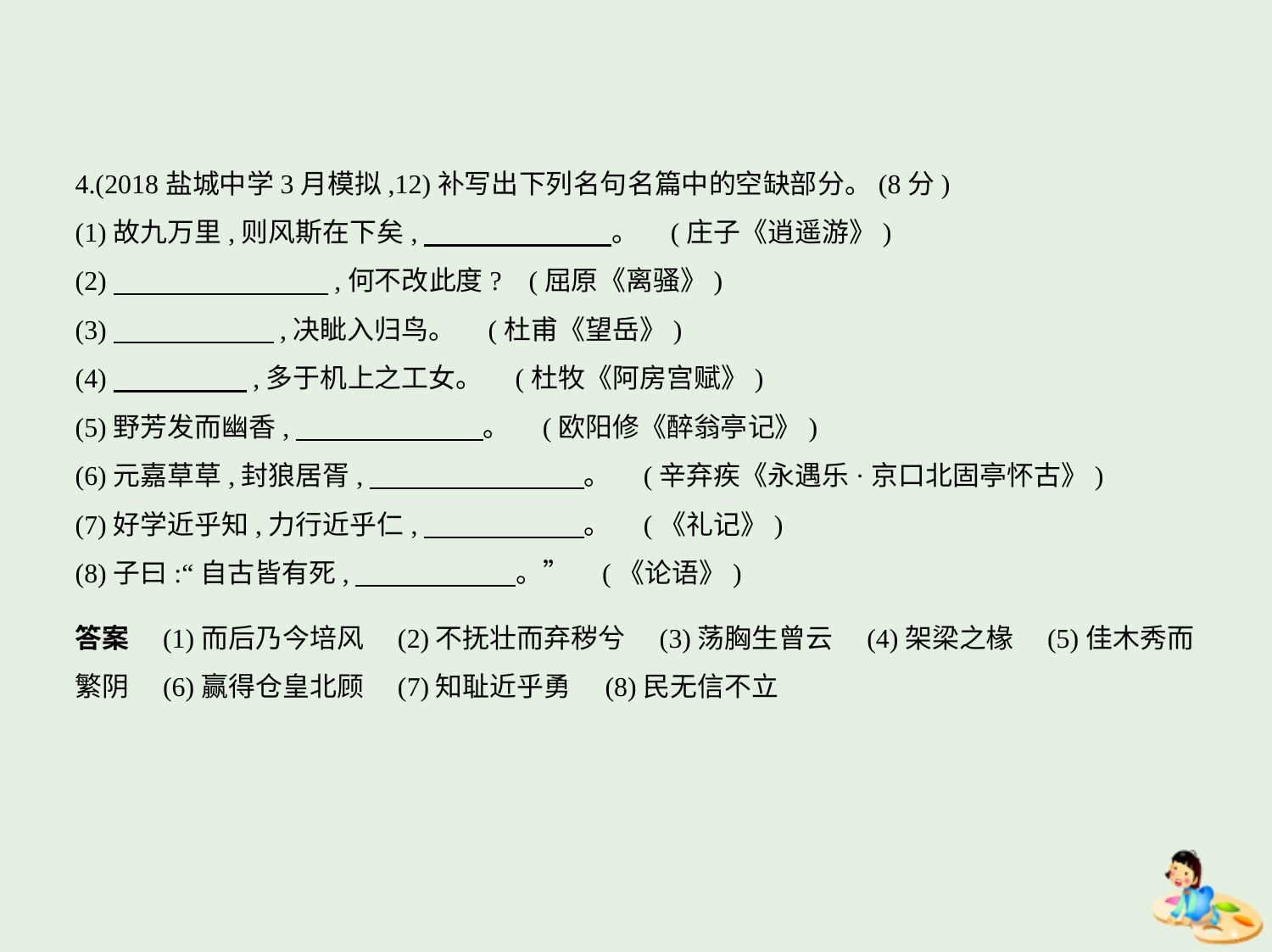

4.(2018盐城中学3月模拟,12)补写出下列名句名篇中的空缺部分。(8分)
(1)故九万里,则风斯在下矣,　　　　　　    。 (庄子《逍遥游》)
(2)　　　　　　　    ,何不改此度? (屈原《离骚》)
(3)　　　　　    ,决眦入归鸟。 (杜甫《望岳》)
(4)　　　　    ,多于机上之工女。 (杜牧《阿房宫赋》)
(5)野芳发而幽香,　　　　　　    。 (欧阳修《醉翁亭记》)
(6)元嘉草草,封狼居胥,　　　　　　　    。 (辛弃疾《永遇乐·京口北固亭怀古》)
(7)好学近乎知,力行近乎仁,　　　　　    。 (《礼记》)
(8)子曰:“自古皆有死,　　　　　    。” (《论语》)
答案　(1)而后乃今培风　(2)不抚壮而弃秽兮　(3)荡胸生曾云　(4)架梁之椽　(5)佳木秀而
繁阴　(6)赢得仓皇北顾　(7)知耻近乎勇　(8)民无信不立